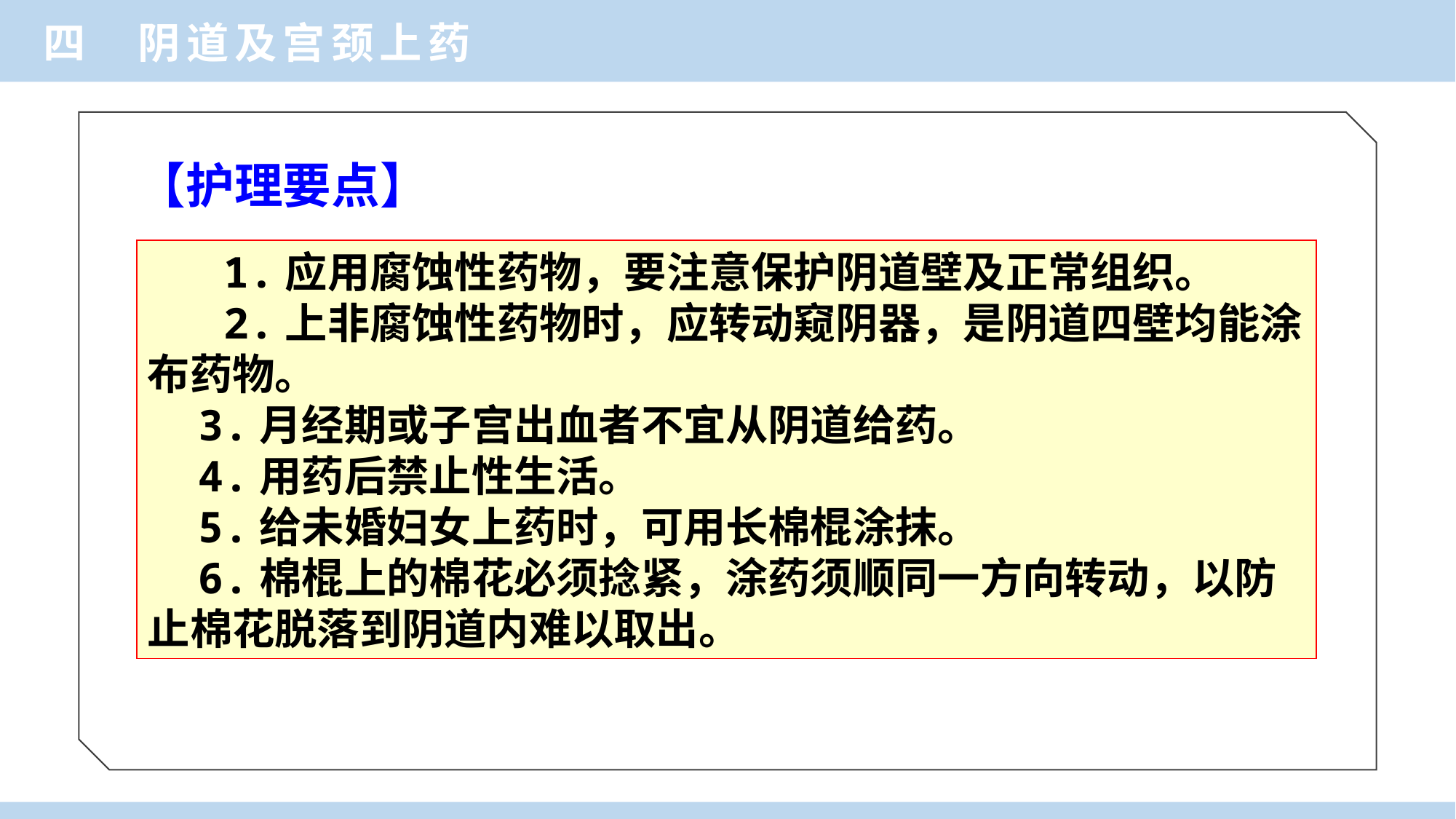

四   阴道及宫颈上药

 【护理要点】
   1.应用腐蚀性药物，要注意保护阴道壁及正常组织。
   2.上非腐蚀性药物时，应转动窥阴器，是阴道四壁均能涂布药物。
  3.月经期或子宫出血者不宜从阴道给药。
  4.用药后禁止性生活。
  5.给未婚妇女上药时，可用长棉棍涂抹。
  6.棉棍上的棉花必须捻紧，涂药须顺同一方向转动，以防止棉花脱落到阴道内难以取出。